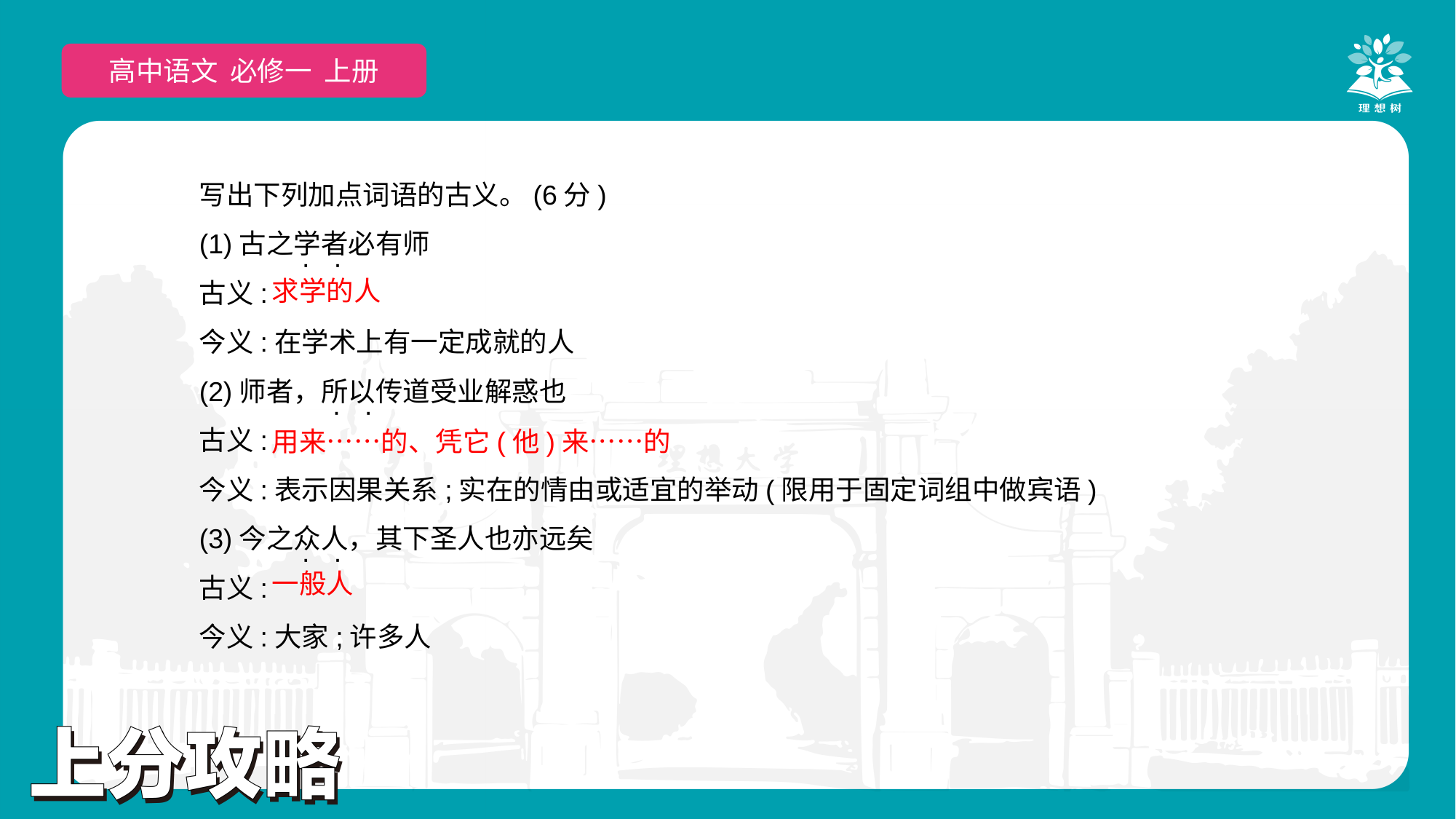

高中语文  必修一  上册
写出下列加点词语的古义。(6分)
(1)古之学者必有师
古义:
今义:在学术上有一定成就的人
(2)师者，所以传道受业解惑也
古义:
今义:表示因果关系;实在的情由或适宜的举动(限用于固定词组中做宾语)
(3)今之众人，其下圣人也亦远矣
古义:
今义:大家;许多人
            ·   ·

                ·   ·

            ·   ·
求学的人
用来……的、凭它(他)来……的
一般人